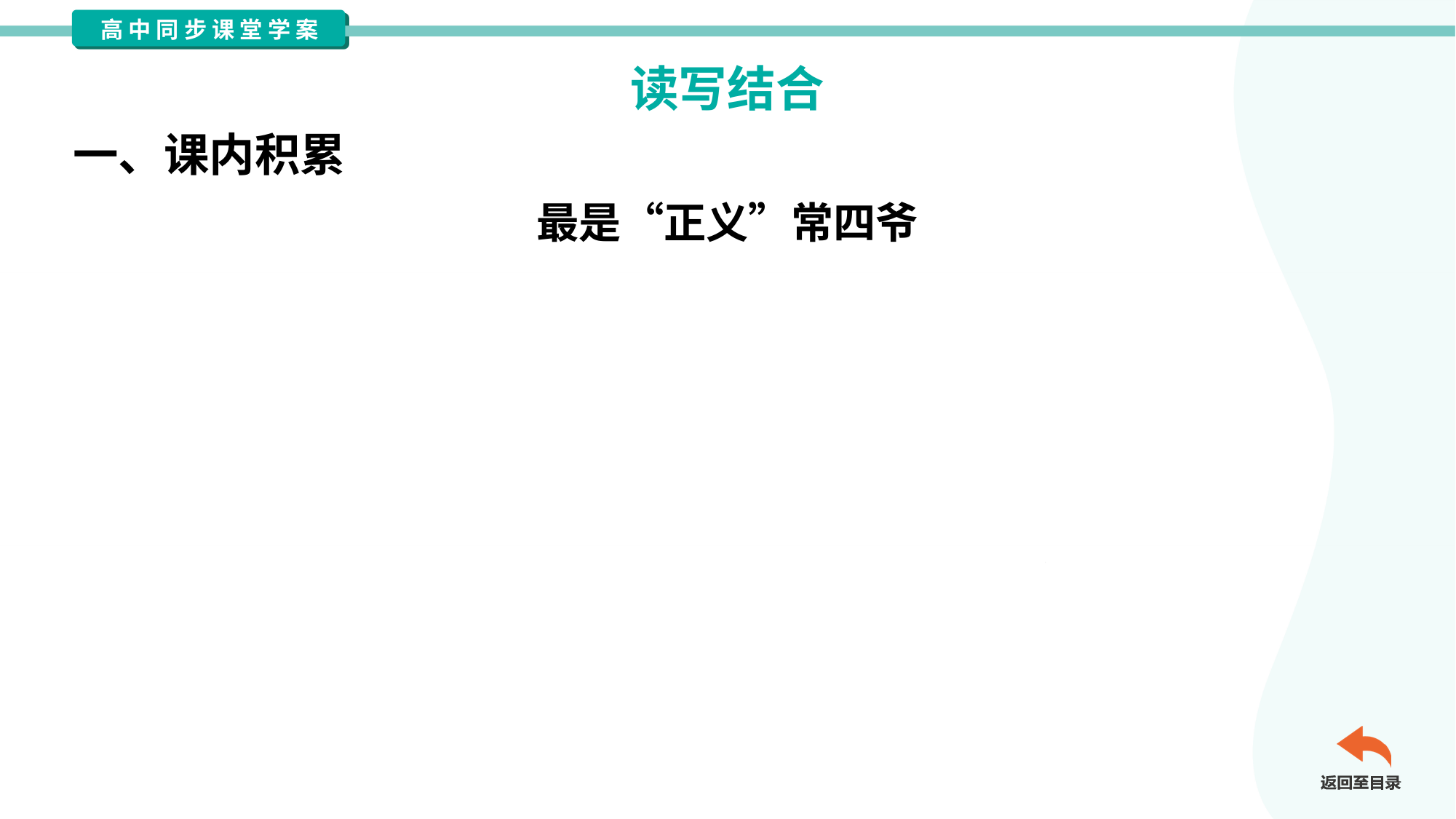

读写结合
一、课内积累
最是“正义”常四爷
    《茶馆》（节选）中的常四爷极具正义感，他气质不凡，刚正不
阿，心怀正义，对世间不平之事深恶痛绝，敢于挺身而出，仗义执言。
在裕泰茶馆里，看到乡妇因生活贫困卖自己的孩子，买面给她们吃，
一句 “大清国要完！”尽显其对社会不公的愤慨与批判。面对社会的黑
暗与不公，他从不选择沉默，而是用自己的言行去抗争，展现出旧社
会少有的骨气和担当。
运用角度
    正义的力量 坚守正义 抗争 担当#2.1